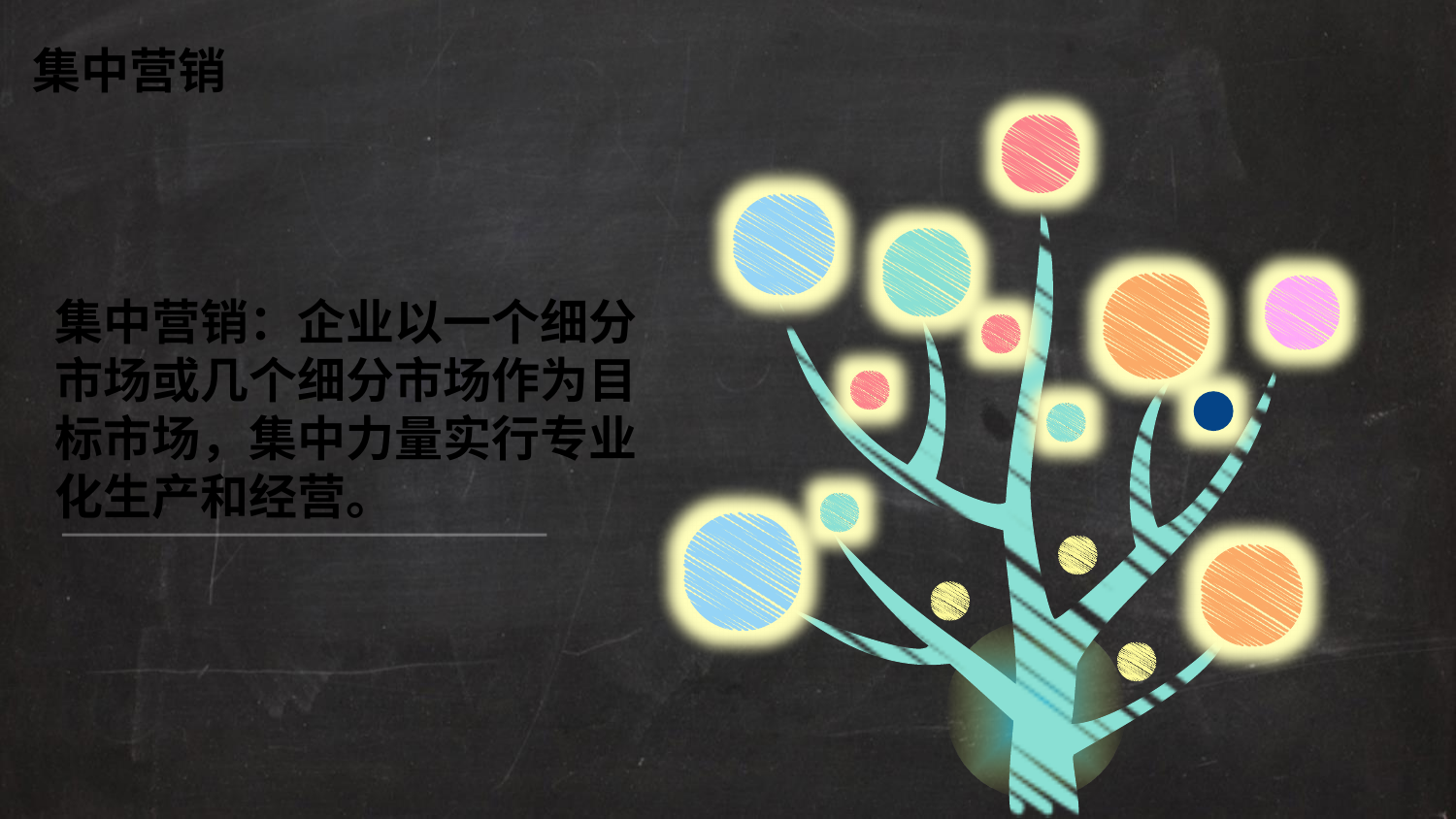

集中营销

集中营销：企业以一个细分市场或几个细分市场作为目标市场，集中力量实行专业化生产和经营。